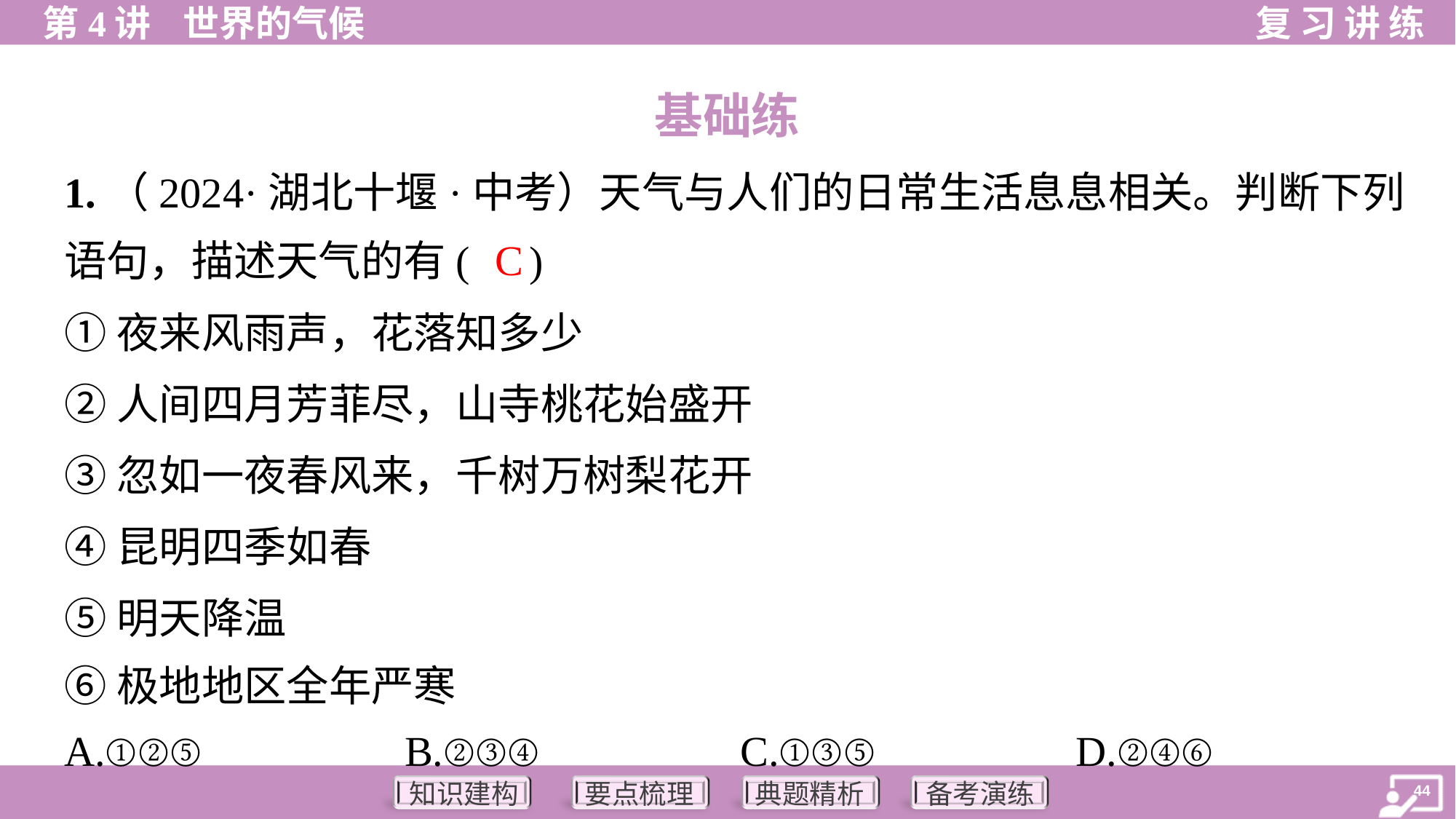

基础练
1.（2024·湖北十堰·中考）天气与人们的日常生活息息相关。判断下列
语句，描述天气的有(     )
C
①夜来风雨声，花落知多少
②人间四月芳菲尽，山寺桃花始盛开
③忽如一夜春风来，千树万树梨花开
④昆明四季如春
⑤明天降温
⑥极地地区全年严寒
A.①②⑤	B.②③④	C.①③⑤	D.②④⑥